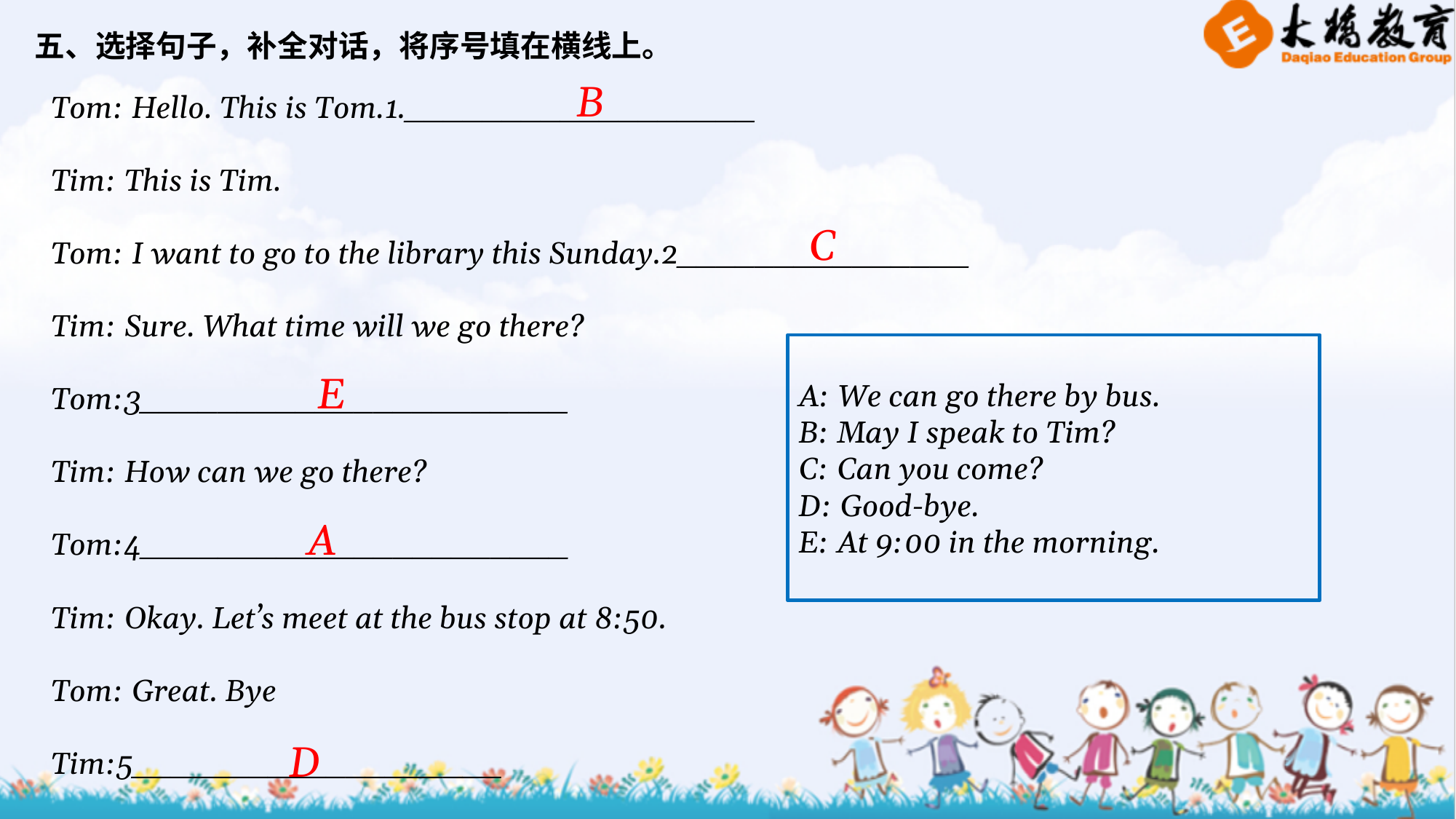

五、选择句子，补全对话，将序号填在横线上。
B
Tom: Hello. This is Tom.1.__________________

Tim: This is Tim.

Tom: I want to go to the library this Sunday.2_______________

Tim: Sure. What time will we go there?

Tom:3______________________

Tim: How can we go there?

Tom:4______________________

Tim: Okay. Let’s meet at the bus stop at 8:50.

Tom: Great. Bye

Tim:5___________________
C

A: We can go there by bus.
B: May I speak to Tim?
C: Can you come?
D: Good-bye.
E: At 9:00 in the morning.

E
A
D